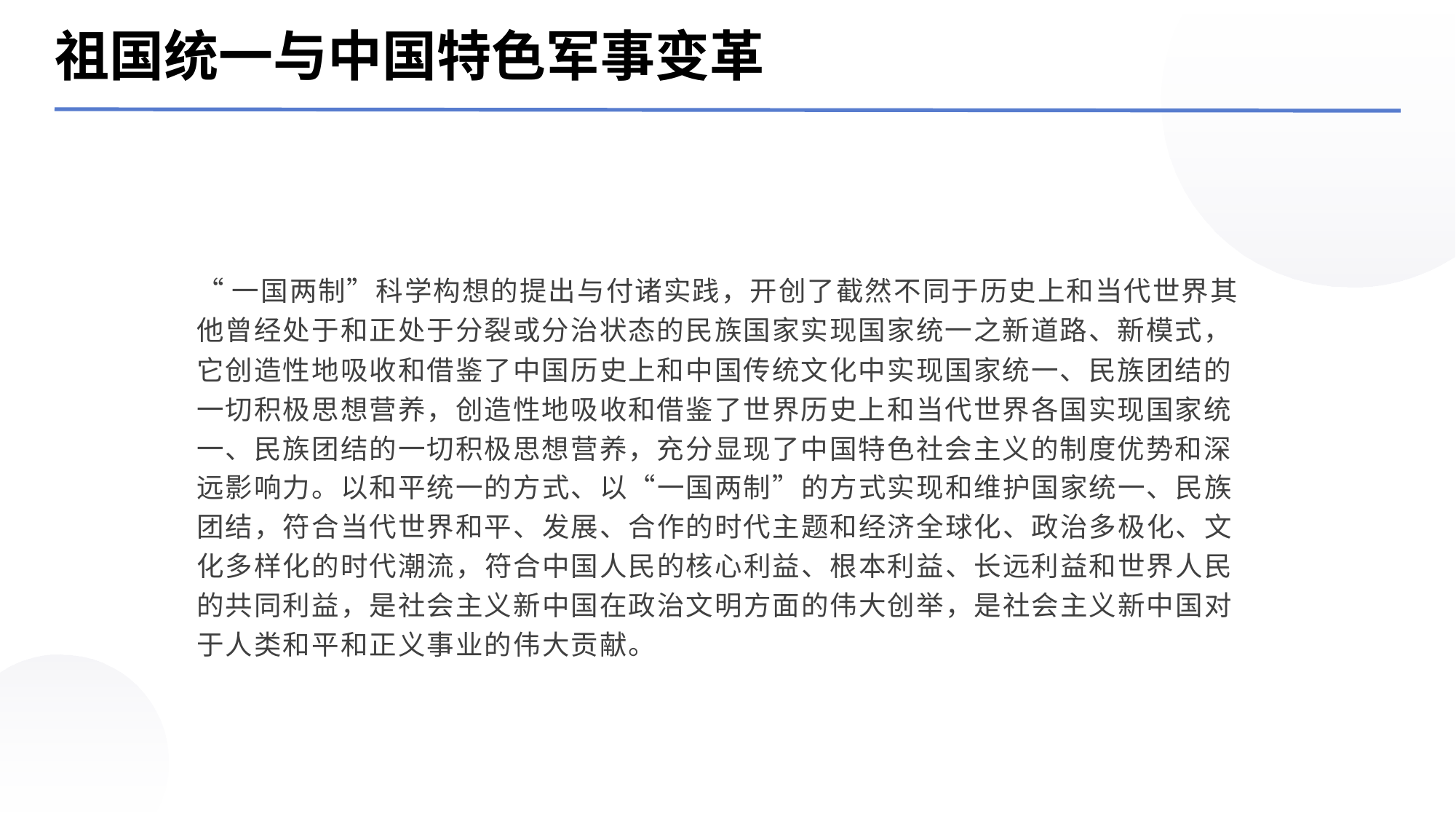

祖国统一与中国特色军事变革
“一国两制”科学构想的提出与付诸实践，开创了截然不同于历史上和当代世界其他曾经处于和正处于分裂或分治状态的民族国家实现国家统一之新道路、新模式，它创造性地吸收和借鉴了中国历史上和中国传统文化中实现国家统一、民族团结的一切积极思想营养，创造性地吸收和借鉴了世界历史上和当代世界各国实现国家统一、民族团结的一切积极思想营养，充分显现了中国特色社会主义的制度优势和深远影响力。以和平统一的方式、以“一国两制”的方式实现和维护国家统一、民族团结，符合当代世界和平、发展、合作的时代主题和经济全球化、政治多极化、文化多样化的时代潮流，符合中国人民的核心利益、根本利益、长远利益和世界人民的共同利益，是社会主义新中国在政治文明方面的伟大创举，是社会主义新中国对于人类和平和正义事业的伟大贡献。